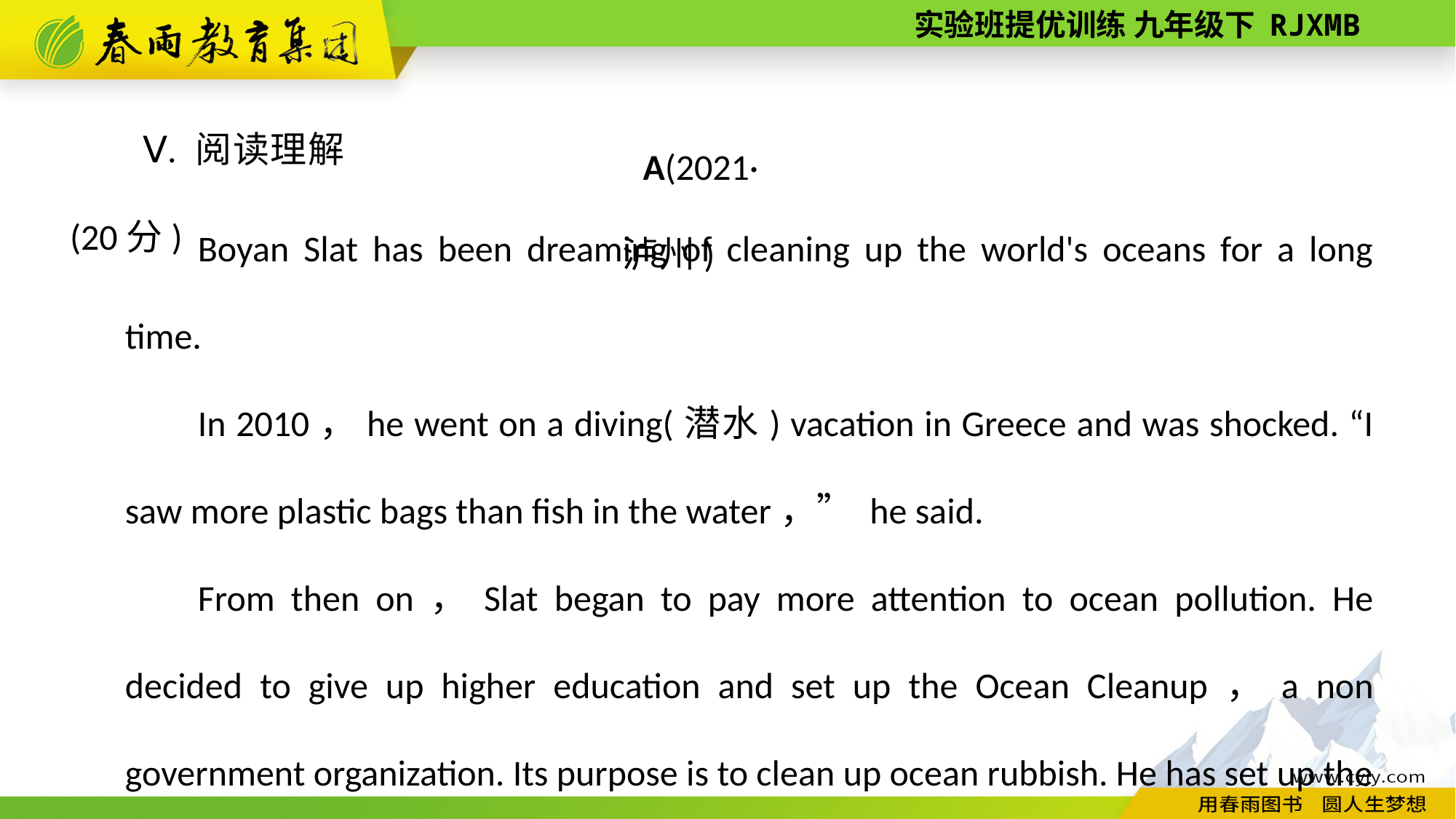

Ⅴ. 阅读理解(20分)
A(2021·泸州)
Boyan Slat has been dreaming of cleaning up the world's oceans for a long time.
In 2010，he went on a diving(潜水) vacation in Greece and was shocked. “I saw more plastic bags than fish in the water，” he said.
From then on，Slat began to pay more attention to ocean pollution. He decided to give up higher education and set up the Ocean Cleanup，a non­government organization. Its purpose is to clean up ocean rubbish. He has set up the world's first ocean cleanup system(系统) with his team.